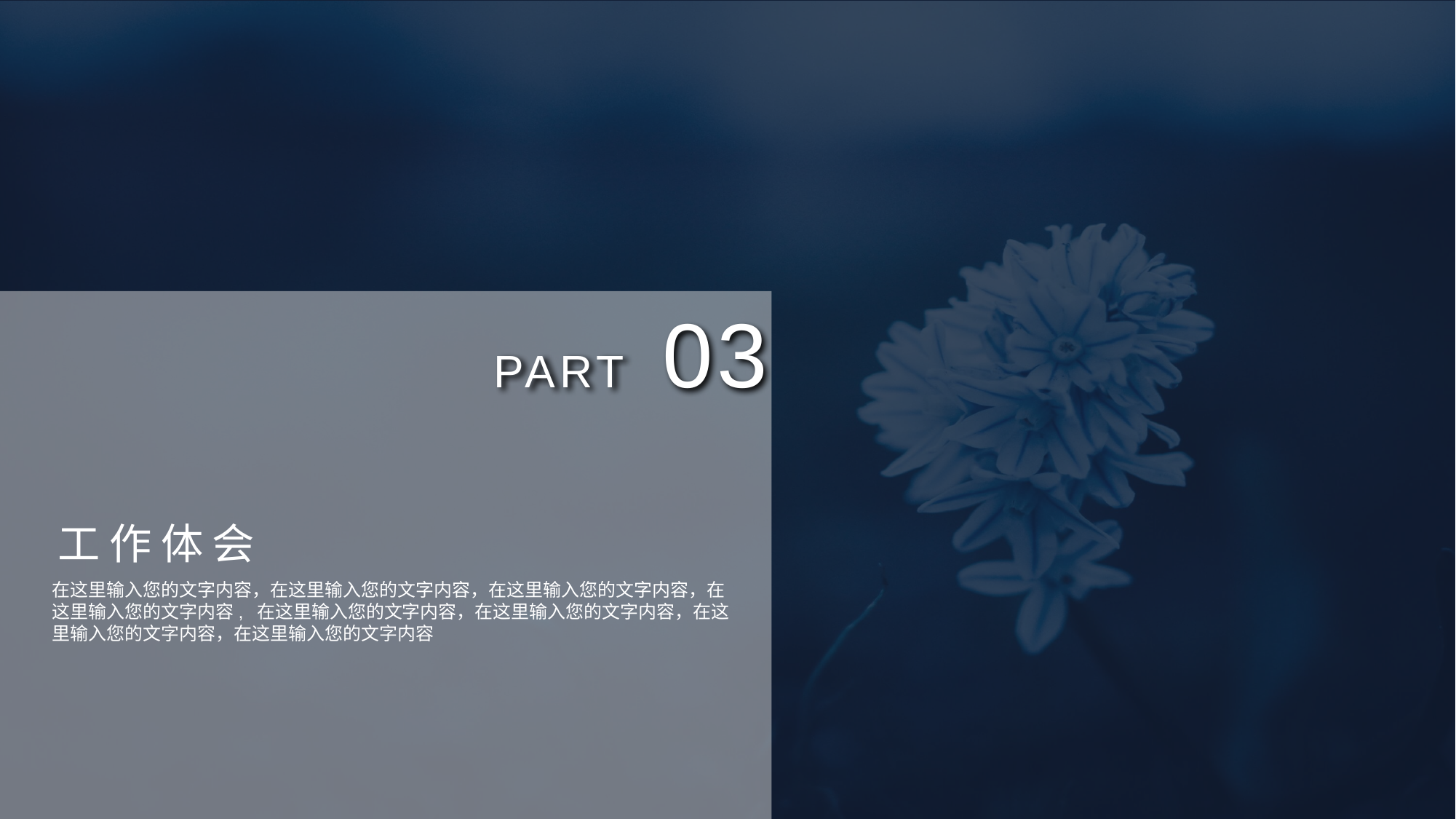

PART  03
工作体会
在这里输入您的文字内容，在这里输入您的文字内容，在这里输入您的文字内容，在这里输入您的文字内容,在这里输入您的文字内容，在这里输入您的文字内容，在这里输入您的文字内容，在这里输入您的文字内容